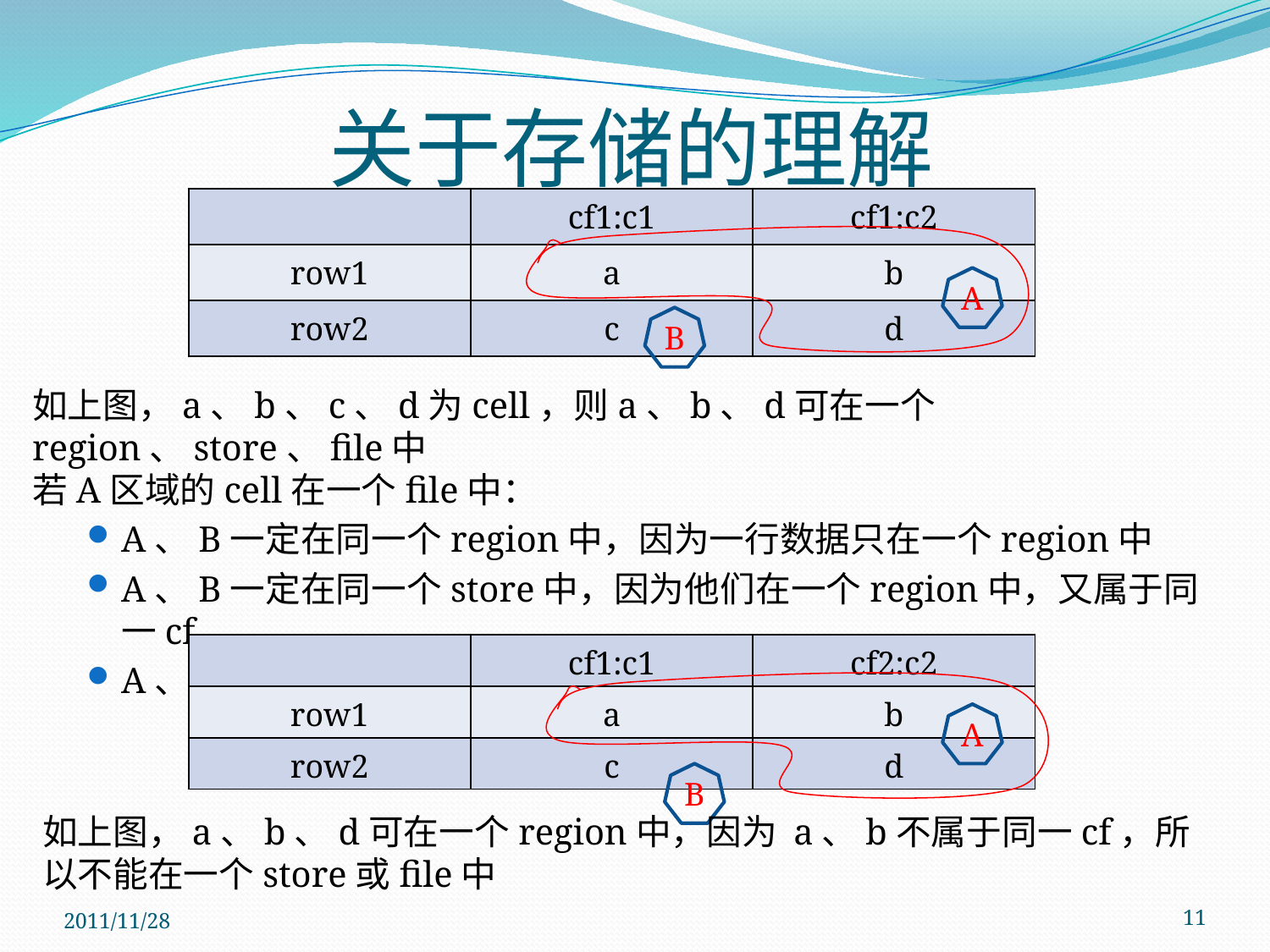

关于存储的理解
|  | cf1:c1 | cf1:c2 |
| --- | --- | --- |
| row1 | a | b |
| row2 | c | d |

A
B
如上图，a、b、c、d为cell，则a、b、d可在一个region、store、file中
若A区域的cell在一个file中：
A、B一定在同一个region中，因为一行数据只在一个region中
A、B一定在同一个store中，因为他们在一个region中，又属于同一cf
A、B不一定在同一个file中，这由flush机制产生
|  | cf1:c1 | cf2:c2 |
| --- | --- | --- |
| row1 | a | b |
| row2 | c | d |

A
B
如上图，a、b、d可在一个region中，因为 a、b不属于同一cf，所以不能在一个store或file中
2011/11/28
11